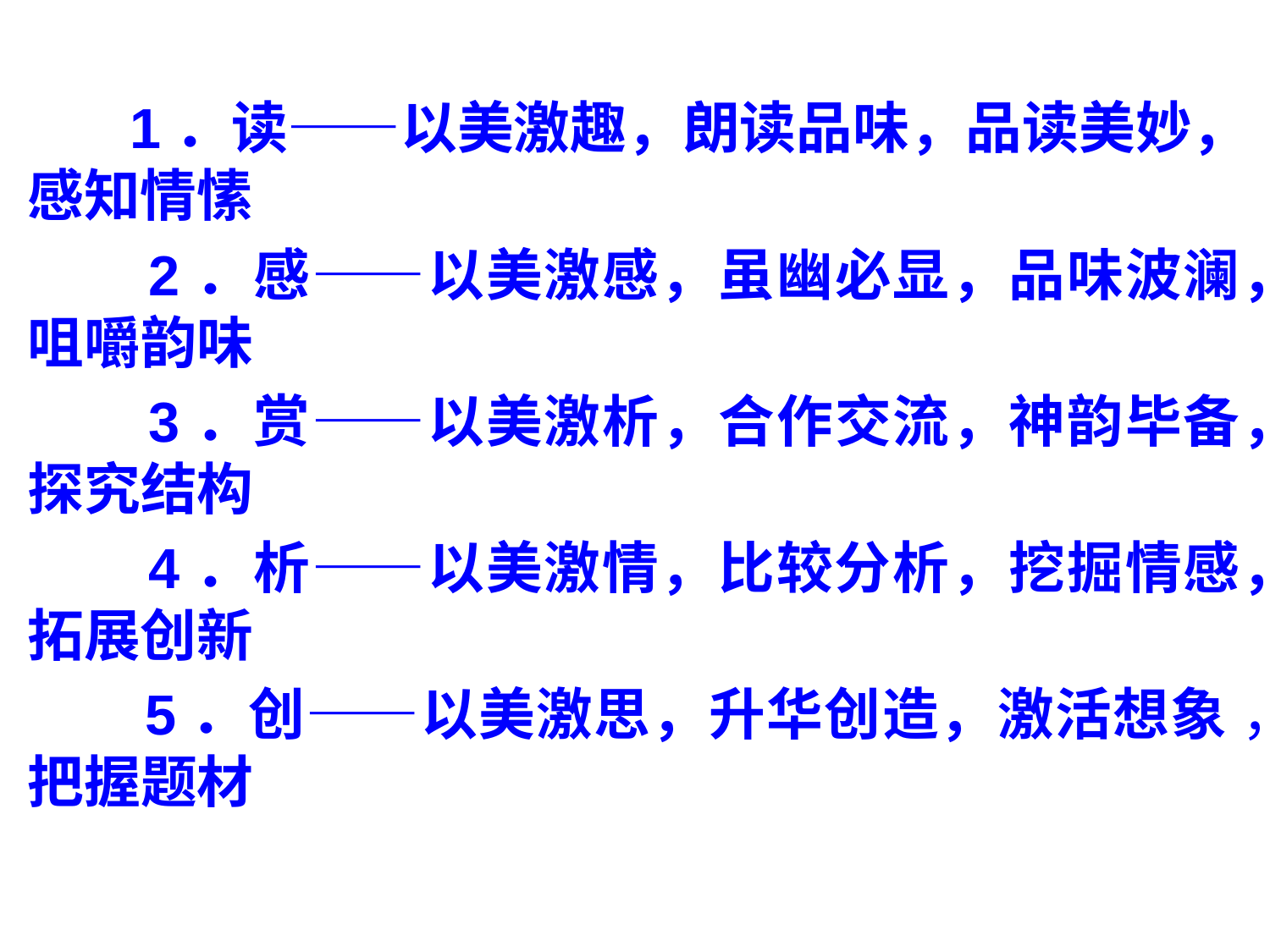

1．读——以美激趣，朗读品味，品读美妙，感知情愫
       2．感——以美激感，虽幽必显，品味波澜，咀嚼韵味
       3．赏——以美激析，合作交流，神韵毕备，探究结构
       4．析——以美激情，比较分析，挖掘情感，拓展创新
       5．创——以美激思，升华创造，激活想象 ，把握题材